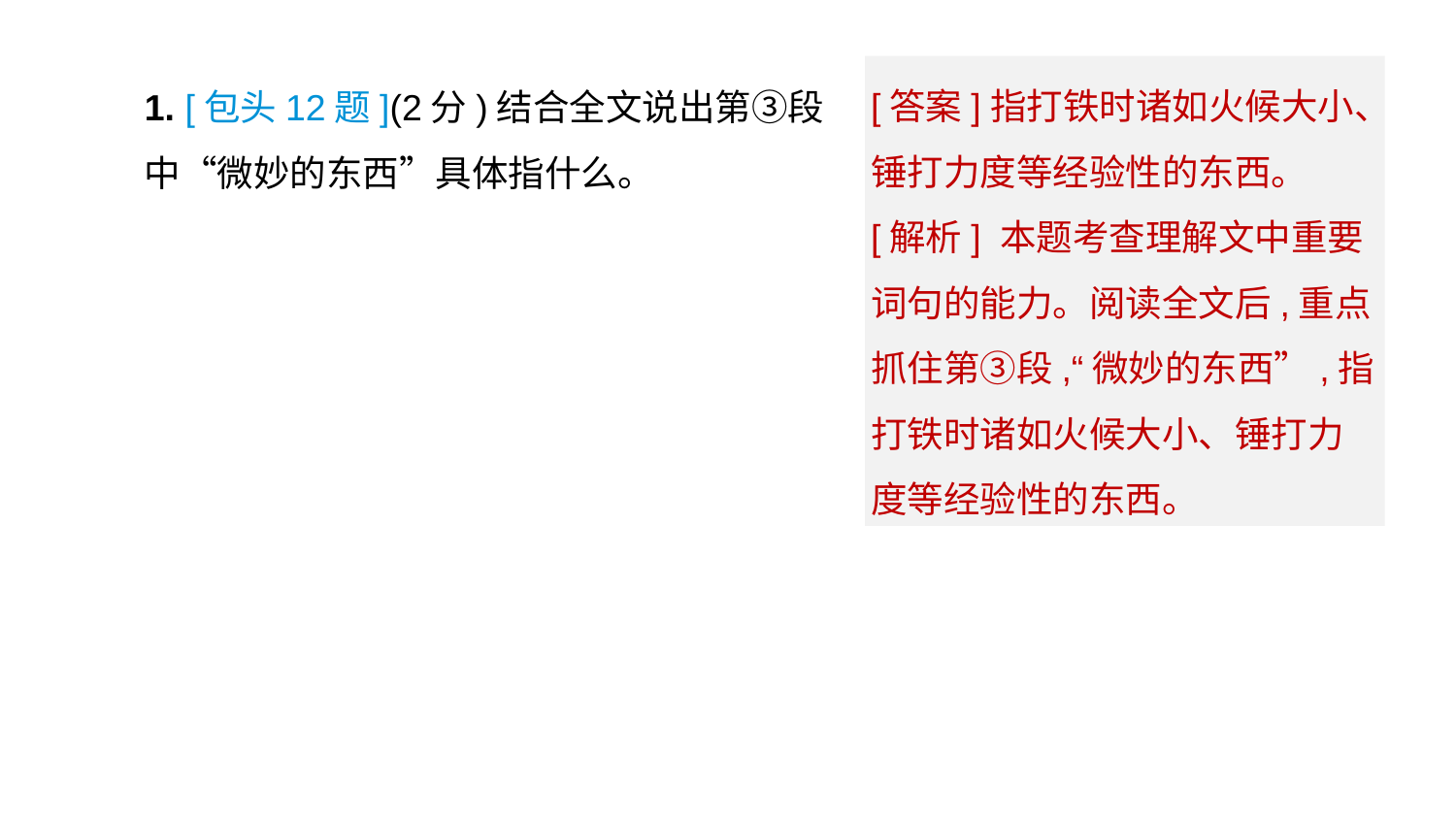

[答案]指打铁时诸如火候大小、锤打力度等经验性的东西。
[解析] 本题考查理解文中重要词句的能力。阅读全文后,重点抓住第③段,“微妙的东西”,指打铁时诸如火候大小、锤打力度等经验性的东西。
1. [包头12题](2分)结合全文说出第③段中“微妙的东西”具体指什么。